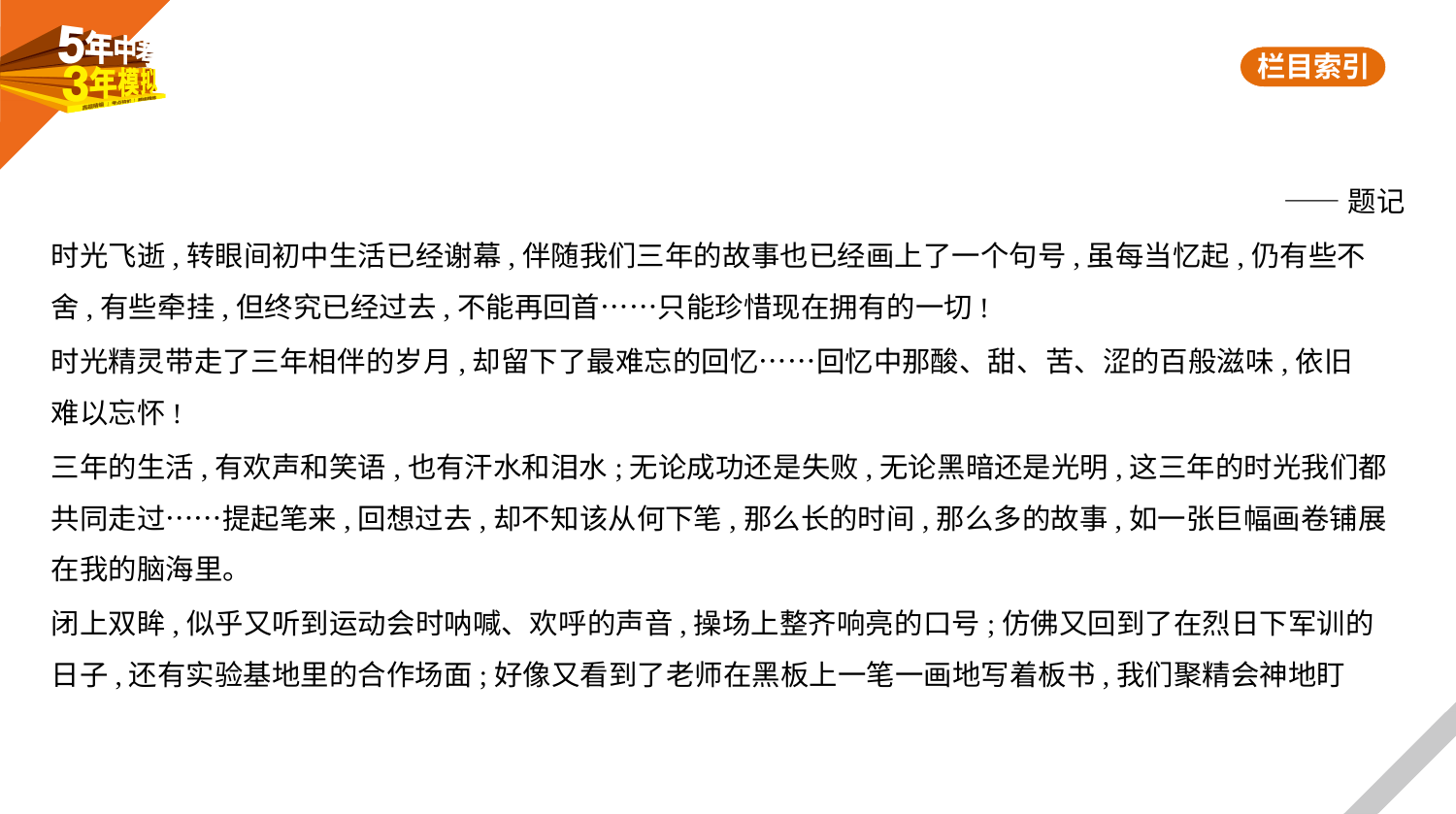

——题记
时光飞逝,转眼间初中生活已经谢幕,伴随我们三年的故事也已经画上了一个句号,虽每当忆起,仍有些不
舍,有些牵挂,但终究已经过去,不能再回首……只能珍惜现在拥有的一切!
时光精灵带走了三年相伴的岁月,却留下了最难忘的回忆……回忆中那酸、甜、苦、涩的百般滋味,依旧
难以忘怀!
三年的生活,有欢声和笑语,也有汗水和泪水;无论成功还是失败,无论黑暗还是光明,这三年的时光我们都
共同走过……提起笔来,回想过去,却不知该从何下笔,那么长的时间,那么多的故事,如一张巨幅画卷铺展
在我的脑海里。
闭上双眸,似乎又听到运动会时呐喊、欢呼的声音,操场上整齐响亮的口号;仿佛又回到了在烈日下军训的
日子,还有实验基地里的合作场面;好像又看到了老师在黑板上一笔一画地写着板书,我们聚精会神地盯